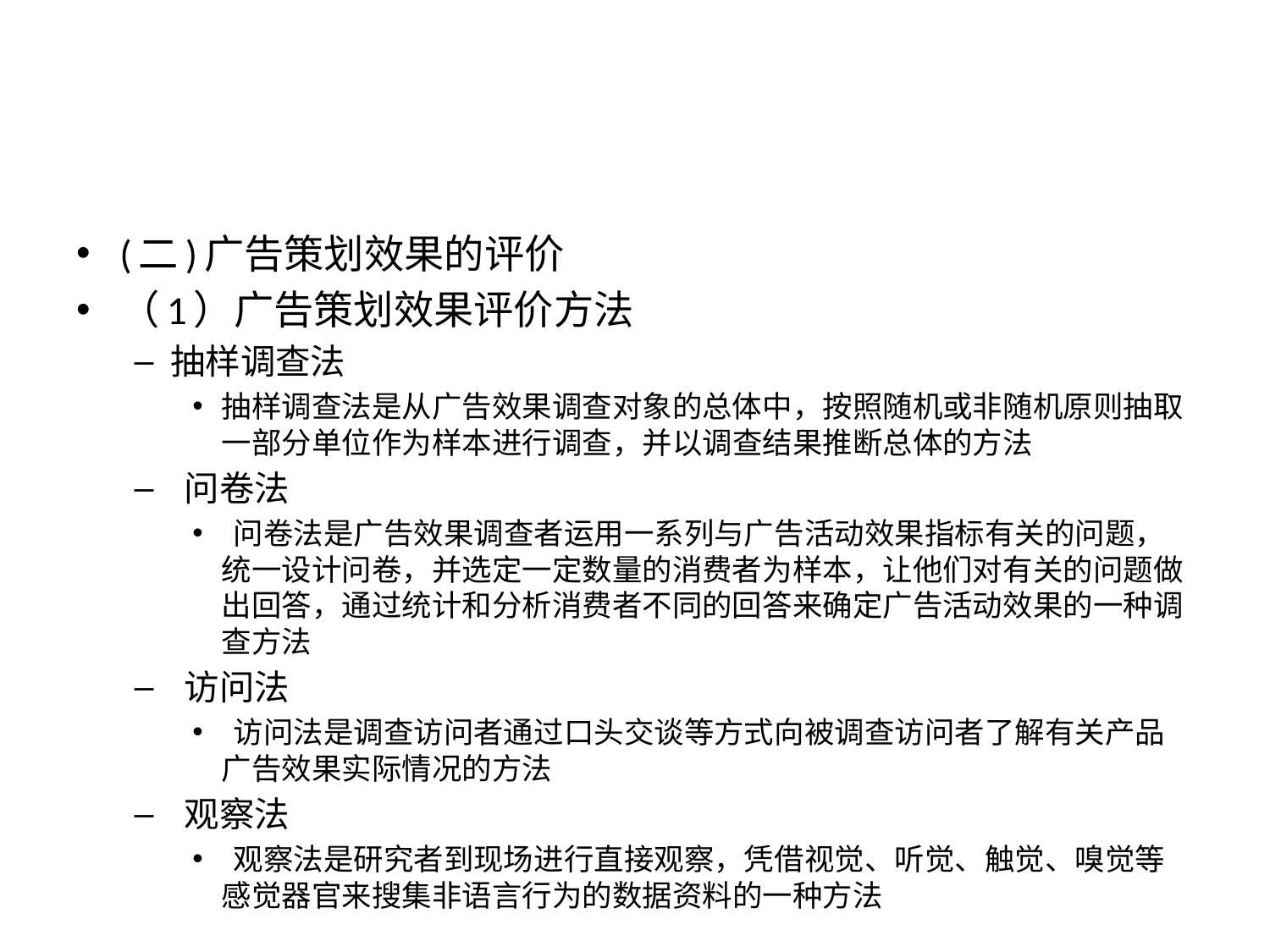

#
(二)广告策划效果的评价
（1）广告策划效果评价方法
抽样调查法
抽样调查法是从广告效果调查对象的总体中，按照随机或非随机原则抽取一部分单位作为样本进行调查，并以调查结果推断总体的方法
 问卷法
 问卷法是广告效果调查者运用一系列与广告活动效果指标有关的问题，统一设计问卷，并选定一定数量的消费者为样本，让他们对有关的问题做出回答，通过统计和分析消费者不同的回答来确定广告活动效果的一种调查方法
 访问法
 访问法是调查访问者通过口头交谈等方式向被调查访问者了解有关产品广告效果实际情况的方法
 观察法
 观察法是研究者到现场进行直接观察，凭借视觉、听觉、触觉、嗅觉等感觉器官来搜集非语言行为的数据资料的一种方法